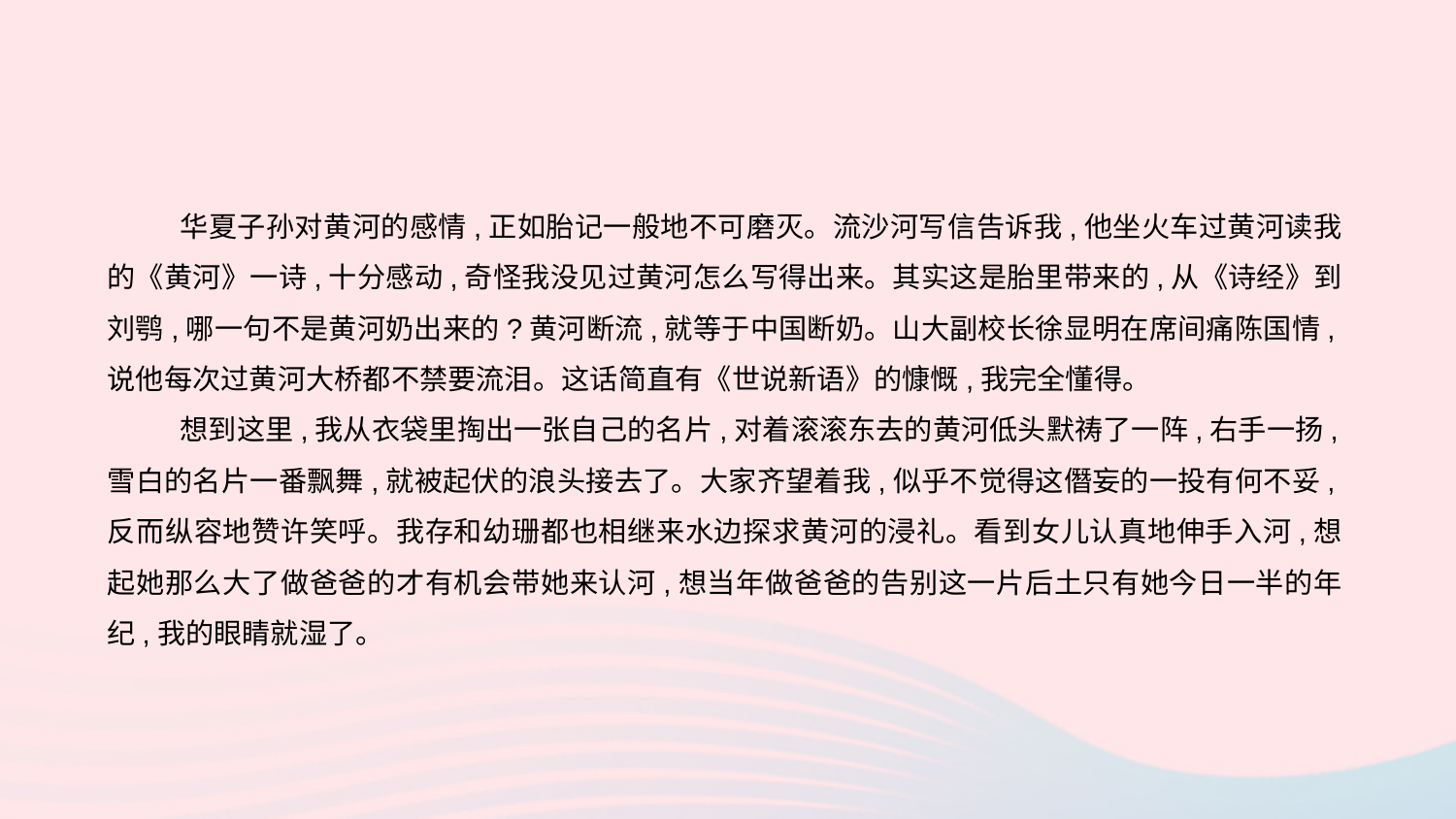

华夏子孙对黄河的感情,正如胎记一般地不可磨灭。流沙河写信告诉我,他坐火车过黄河读我的《黄河》一诗,十分感动,奇怪我没见过黄河怎么写得出来。其实这是胎里带来的,从《诗经》到刘鹗,哪一句不是黄河奶出来的?黄河断流,就等于中国断奶。山大副校长徐显明在席间痛陈国情,说他每次过黄河大桥都不禁要流泪。这话简直有《世说新语》的慷慨,我完全懂得。
想到这里,我从衣袋里掏出一张自己的名片,对着滚滚东去的黄河低头默祷了一阵,右手一扬,雪白的名片一番飘舞,就被起伏的浪头接去了。大家齐望着我,似乎不觉得这僭妄的一投有何不妥,反而纵容地赞许笑呼。我存和幼珊都也相继来水边探求黄河的浸礼。看到女儿认真地伸手入河,想起她那么大了做爸爸的才有机会带她来认河,想当年做爸爸的告别这一片后土只有她今日一半的年纪,我的眼睛就湿了。